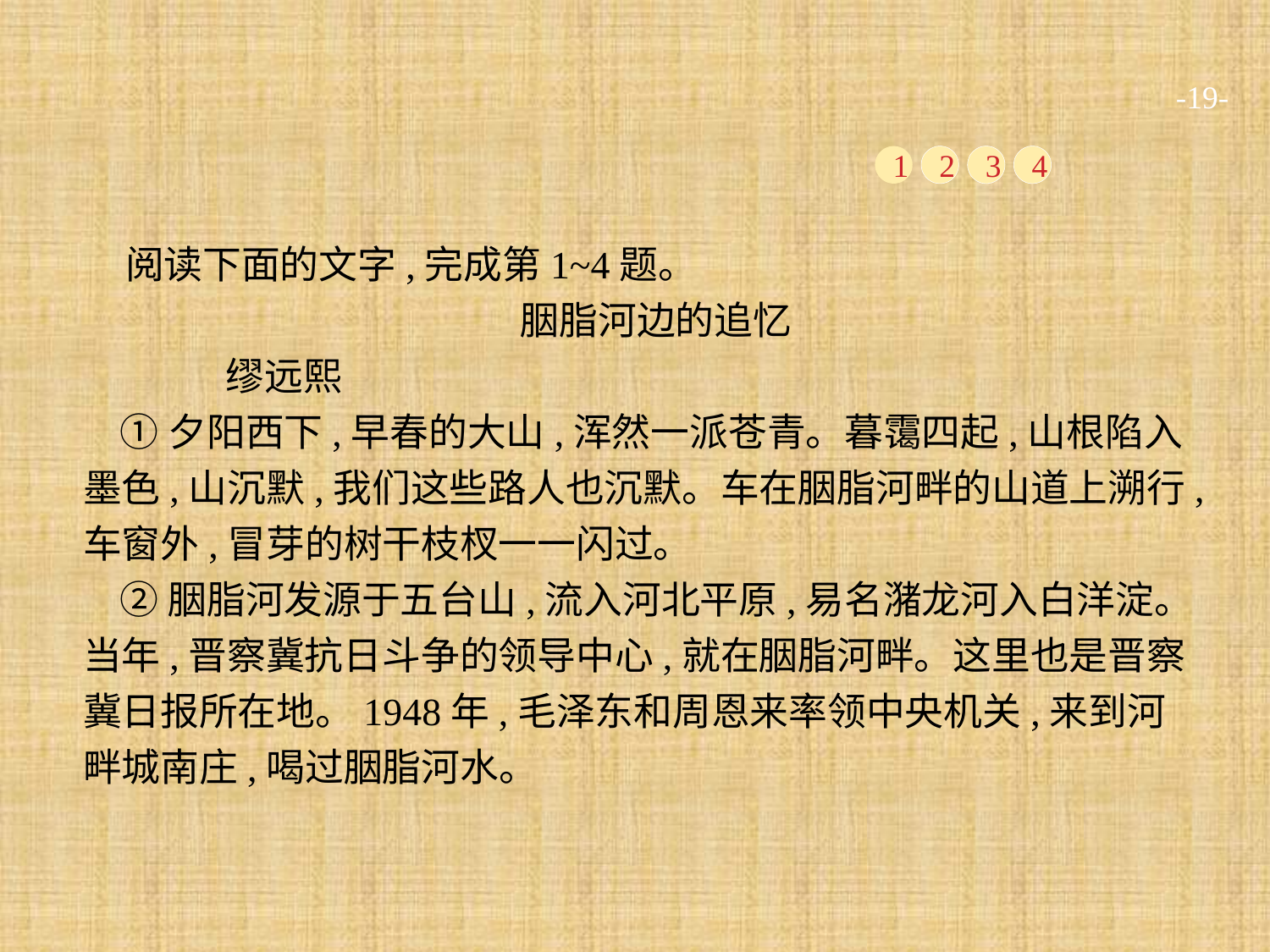

-19-
1
2
3
4
阅读下面的文字,完成第1~4题。
胭脂河边的追忆
	缪远熙
①夕阳西下,早春的大山,浑然一派苍青。暮霭四起,山根陷入墨色,山沉默,我们这些路人也沉默。车在胭脂河畔的山道上溯行,车窗外,冒芽的树干枝杈一一闪过。
②胭脂河发源于五台山,流入河北平原,易名潴龙河入白洋淀。当年,晋察冀抗日斗争的领导中心,就在胭脂河畔。这里也是晋察冀日报所在地。1948年,毛泽东和周恩来率领中央机关,来到河畔城南庄,喝过胭脂河水。